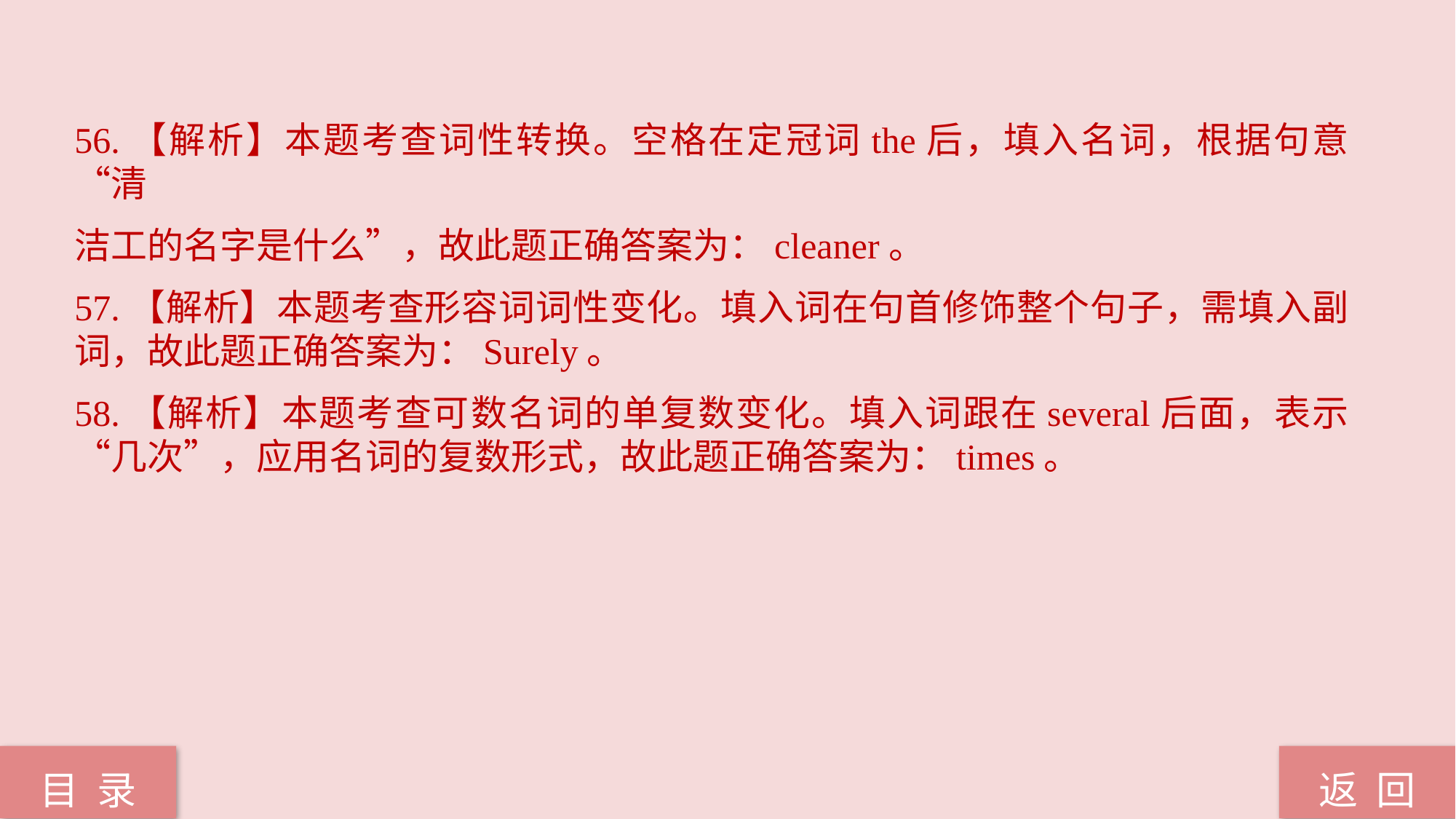

56.【解析】本题考查词性转换。空格在定冠词the后，填入名词，根据句意“清
洁工的名字是什么”，故此题正确答案为：cleaner。
57.【解析】本题考查形容词词性变化。填入词在句首修饰整个句子，需填入副词，故此题正确答案为：Surely。
58.【解析】本题考查可数名词的单复数变化。填入词跟在several后面，表示“几次”，应用名词的复数形式，故此题正确答案为：times。
返  回